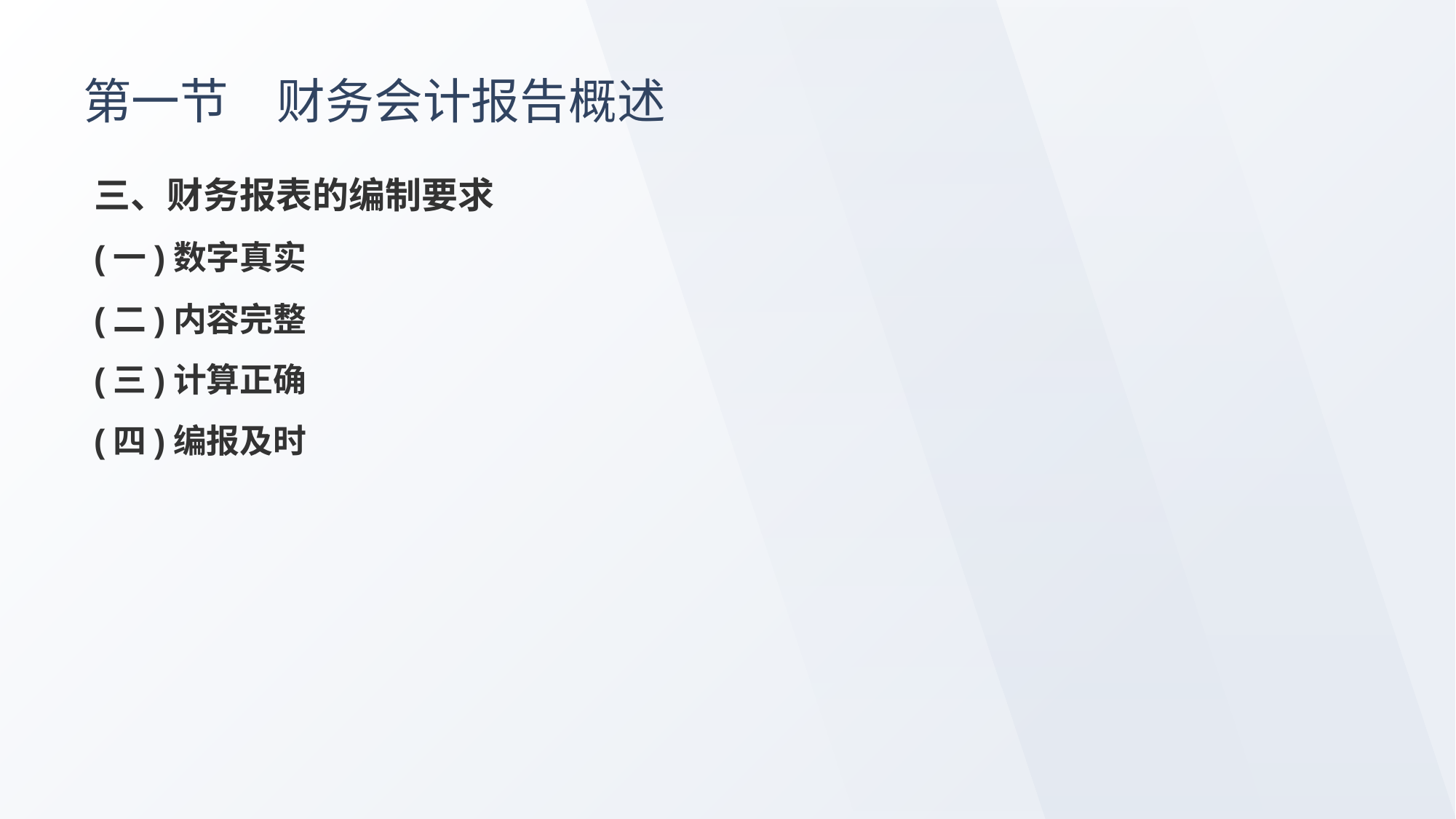

# 第一节　财务会计报告概述
三、财务报表的编制要求
(一)数字真实
(二)内容完整
(三)计算正确
(四)编报及时